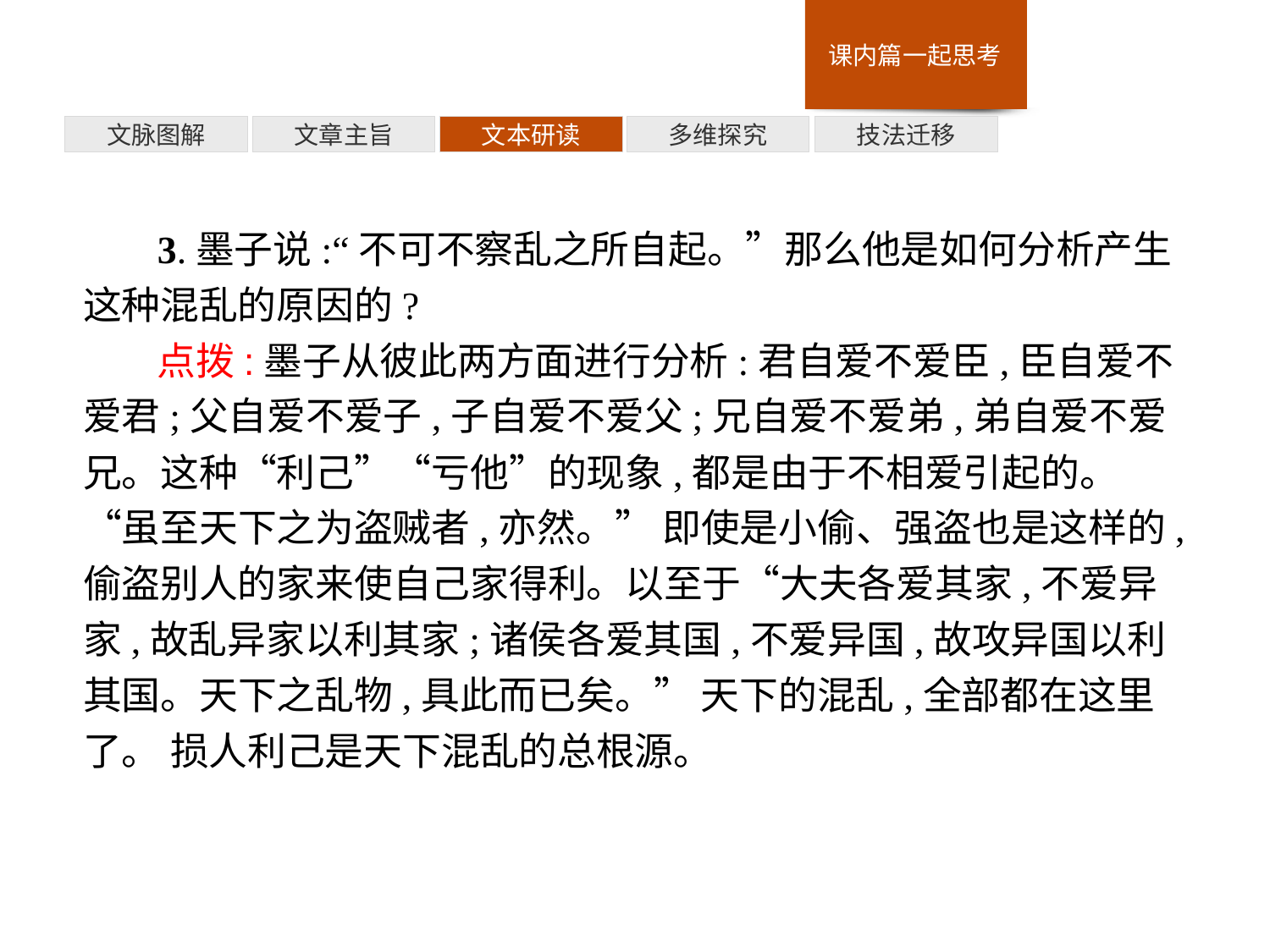

技法迁移
多维探究
文本研读
文章主旨
文脉图解
3.墨子说:“不可不察乱之所自起。”那么他是如何分析产生这种混乱的原因的?
点拨:墨子从彼此两方面进行分析:君自爱不爱臣,臣自爱不爱君;父自爱不爱子,子自爱不爱父;兄自爱不爱弟,弟自爱不爱兄。这种“利己”“亏他”的现象,都是由于不相爱引起的。“虽至天下之为盗贼者,亦然。” 即使是小偷、强盗也是这样的,偷盗别人的家来使自己家得利。以至于“大夫各爱其家,不爱异家,故乱异家以利其家;诸侯各爱其国,不爱异国,故攻异国以利其国。天下之乱物,具此而已矣。” 天下的混乱,全部都在这里了。 损人利己是天下混乱的总根源。